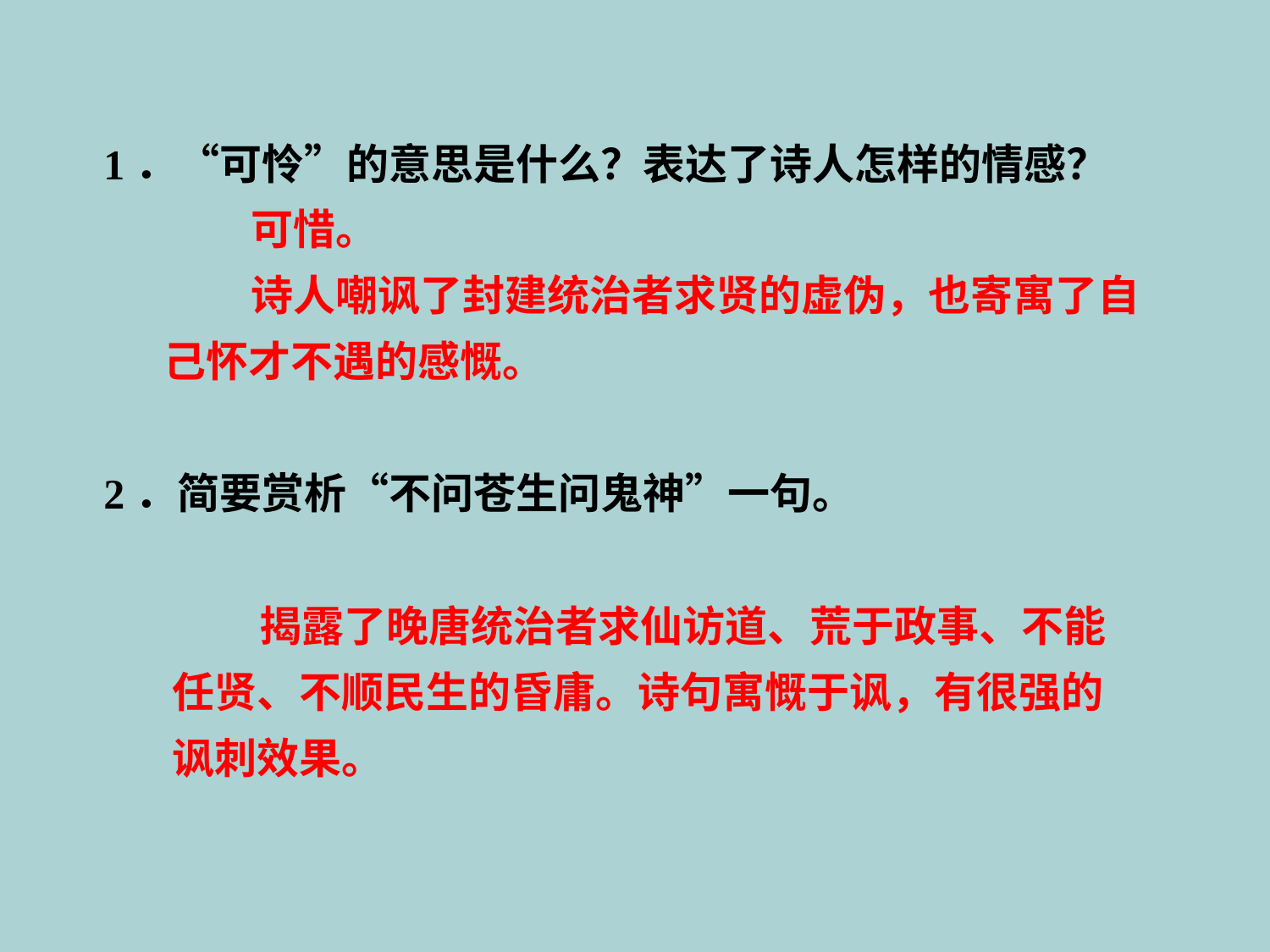

1．“可怜”的意思是什么？表达了诗人怎样的情感？

2．简要赏析“不问苍生问鬼神”一句。
可惜。
诗人嘲讽了封建统治者求贤的虚伪，也寄寓了自己怀才不遇的感慨。
揭露了晚唐统治者求仙访道、荒于政事、不能任贤、不顺民生的昏庸。诗句寓慨于讽，有很强的讽刺效果。